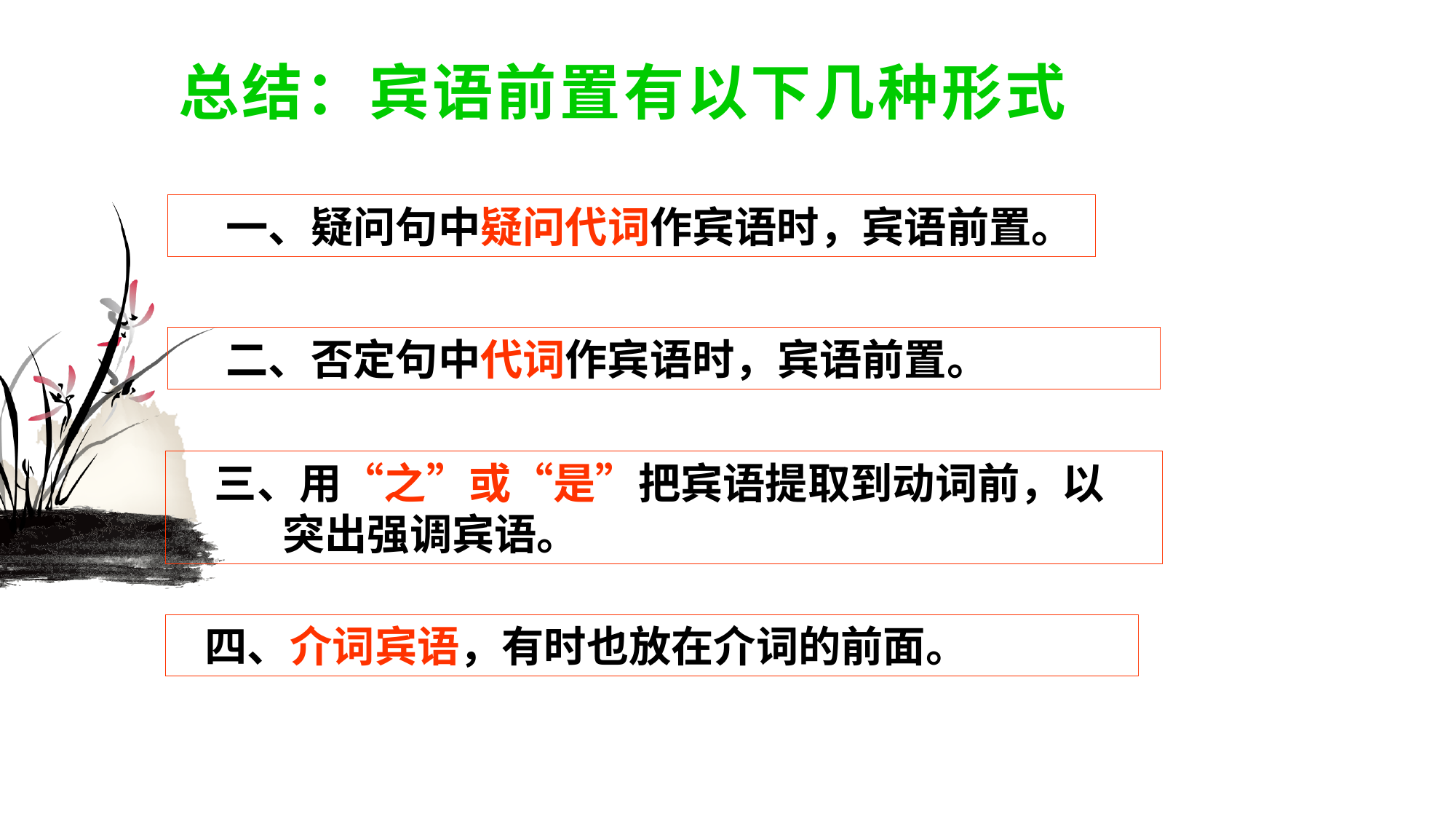

# 总结：宾语前置有以下几种形式
    一、疑问句中疑问代词作宾语时，宾语前置。
    二、否定句中代词作宾语时，宾语前置。
   三、用“之”或“是”把宾语提取到动词前，以
          突出强调宾语。
  四、介词宾语，有时也放在介词的前面。